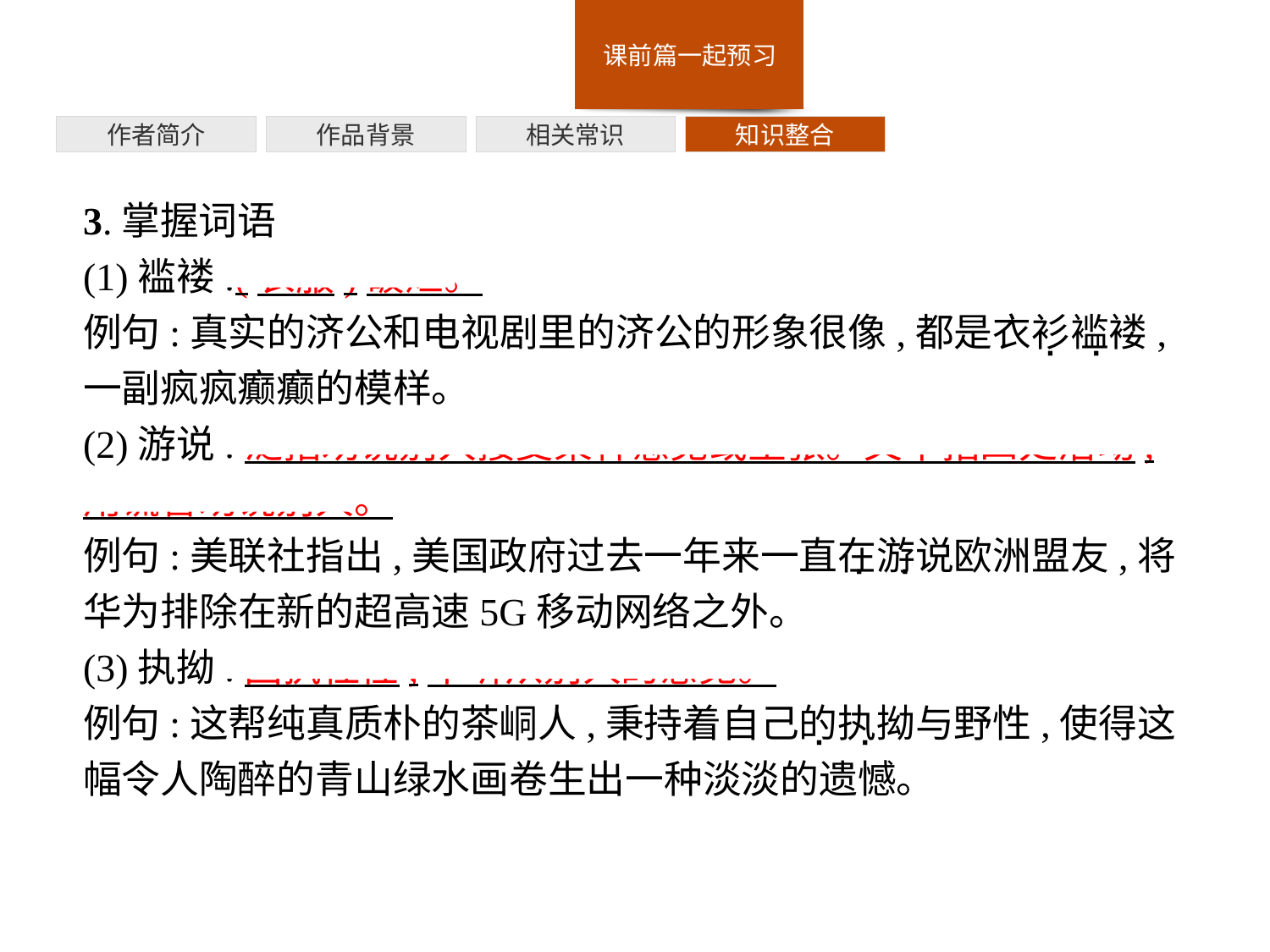

作者简介
作品背景
相关常识
知识整合
3.掌握词语
(1)褴褛:(衣服)破烂。
例句:真实的济公和电视剧里的济公的形象很像,都是衣衫褴褛,一副疯疯癫癫的模样。
(2)游说:泛指劝说别人接受某种意见或主张。文中指四处活动,用谎言劝说别人。
例句:美联社指出,美国政府过去一年来一直在游说欧洲盟友,将华为排除在新的超高速5G移动网络之外。
(3)执拗:固执任性,不听从别人的意见。
例句:这帮纯真质朴的茶峒人,秉持着自己的执拗与野性,使得这幅令人陶醉的青山绿水画卷生出一种淡淡的遗憾。
·    ·
·    ·
·    ·